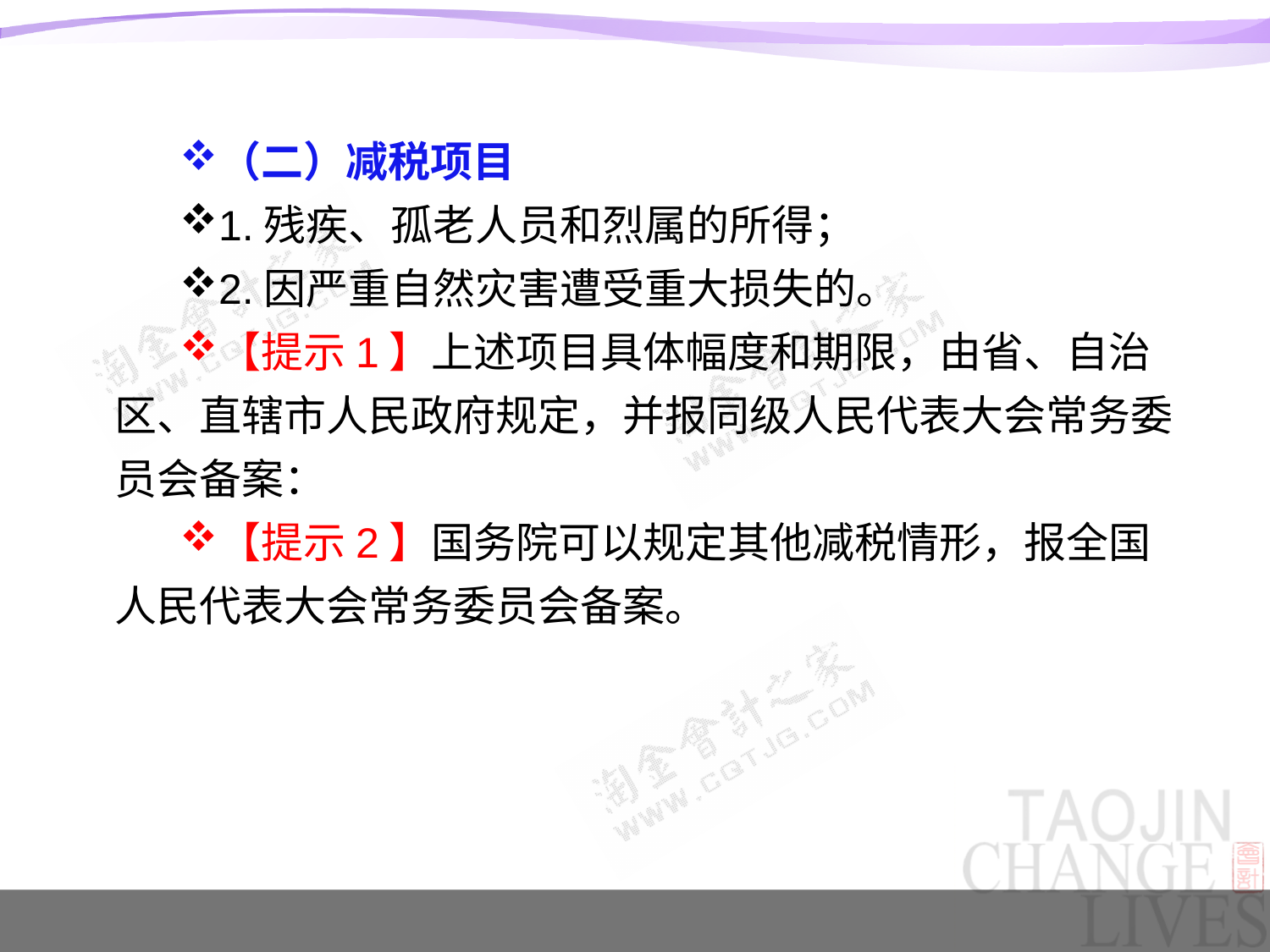

#
（二）减税项目
1.残疾、孤老人员和烈属的所得；
2.因严重自然灾害遭受重大损失的。
【提示1】上述项目具体幅度和期限，由省、自治区、直辖市人民政府规定，并报同级人民代表大会常务委员会备案：
【提示2】国务院可以规定其他减税情形，报全国人民代表大会常务委员会备案。